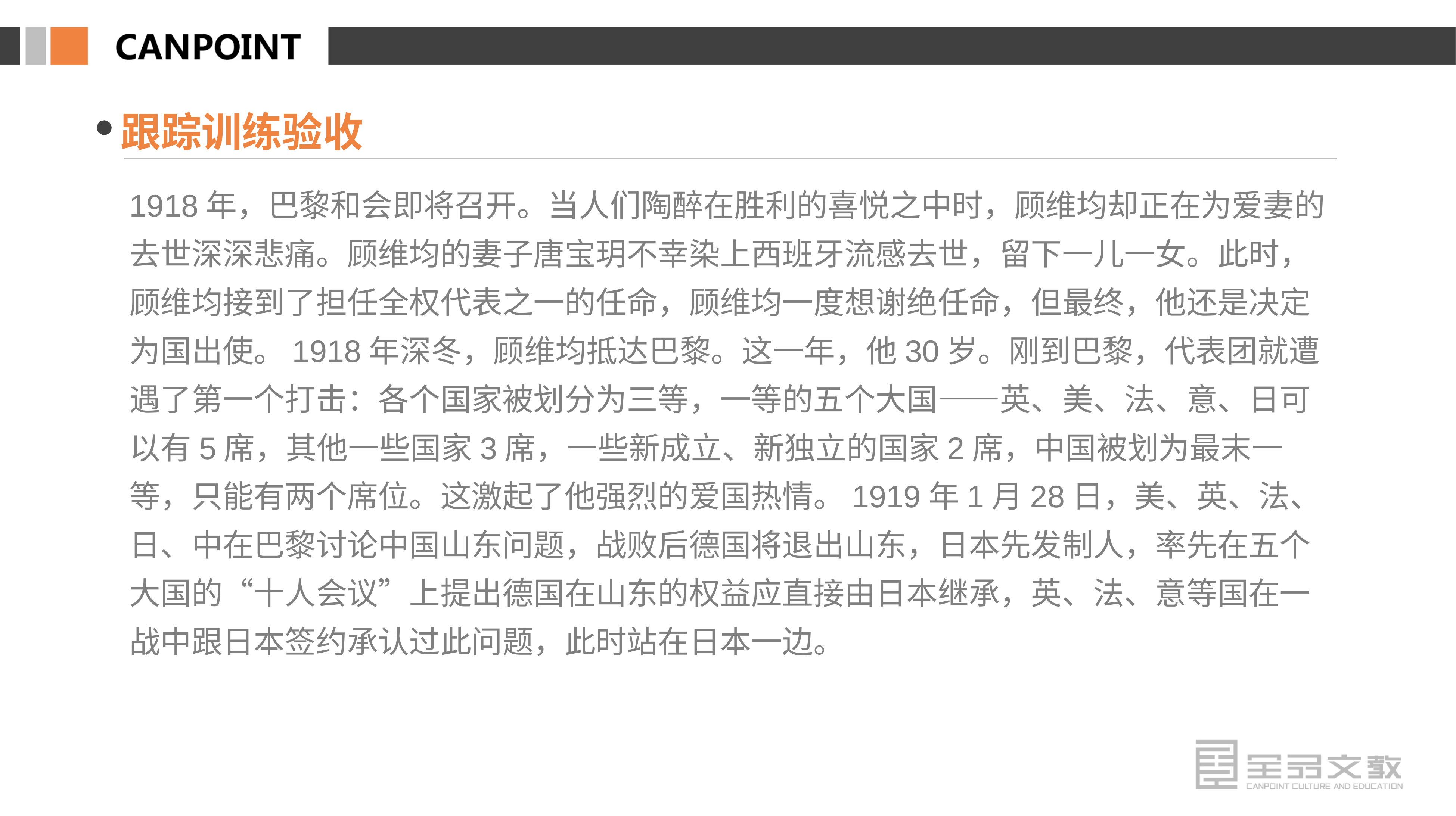

跟踪训练验收

1918年，巴黎和会即将召开。当人们陶醉在胜利的喜悦之中时，顾维均却正在为爱妻的去世深深悲痛。顾维均的妻子唐宝玥不幸染上西班牙流感去世，留下一儿一女。此时，顾维均接到了担任全权代表之一的任命，顾维均一度想谢绝任命，但最终，他还是决定为国出使。1918年深冬，顾维均抵达巴黎。这一年，他30岁。刚到巴黎，代表团就遭遇了第一个打击：各个国家被划分为三等，一等的五个大国——英、美、法、意、日可以有5席，其他一些国家3席，一些新成立、新独立的国家2席，中国被划为最末一等，只能有两个席位。这激起了他强烈的爱国热情。1919年1月28日，美、英、法、日、中在巴黎讨论中国山东问题，战败后德国将退出山东，日本先发制人，率先在五个大国的“十人会议”上提出德国在山东的权益应直接由日本继承，英、法、意等国在一战中跟日本签约承认过此问题，此时站在日本一边。